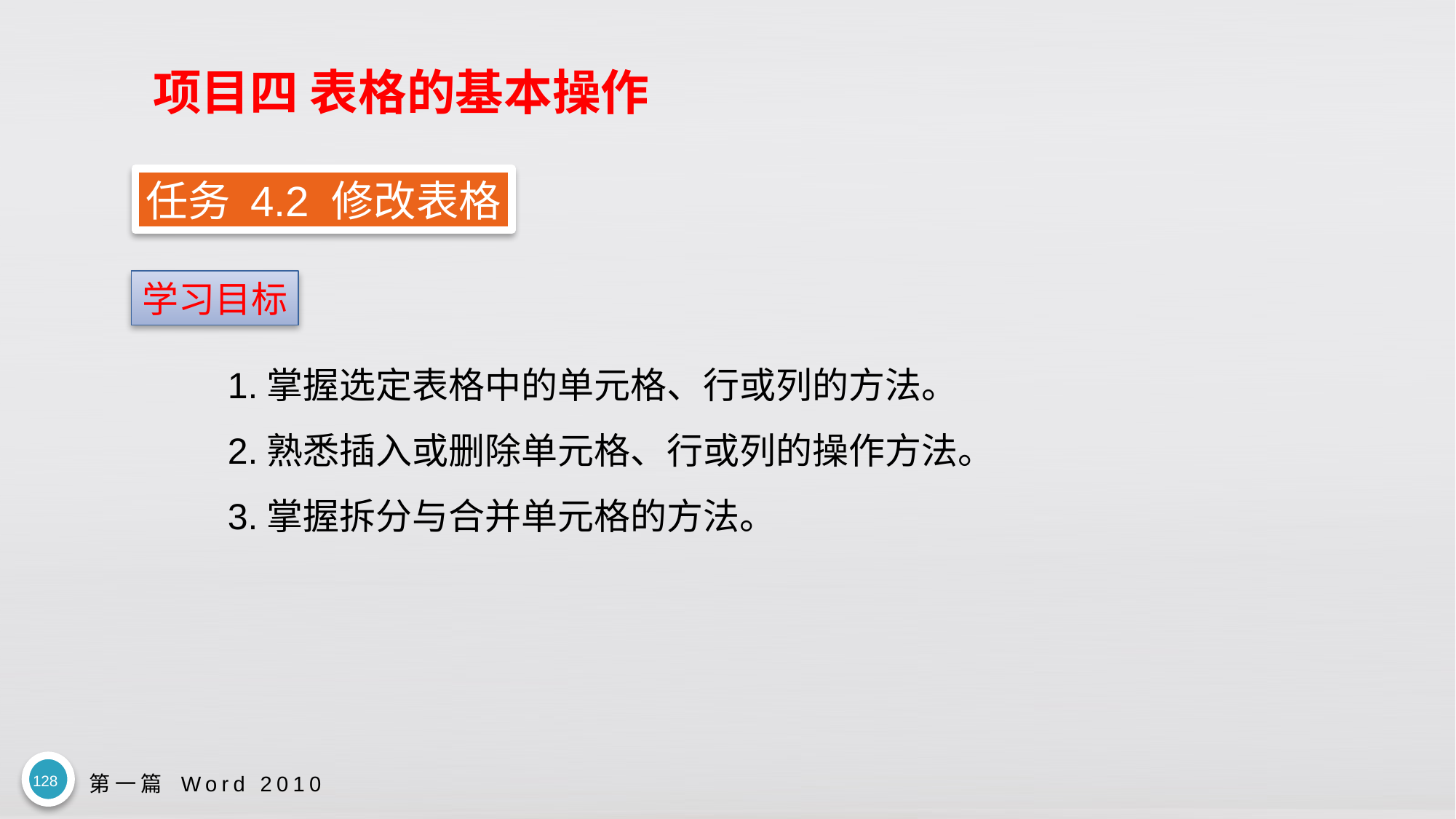

# 项目四 表格的基本操作
任务 4.2 修改表格
学习目标
1.掌握选定表格中的单元格、行或列的方法。
2.熟悉插入或删除单元格、行或列的操作方法。
3.掌握拆分与合并单元格的方法。
128